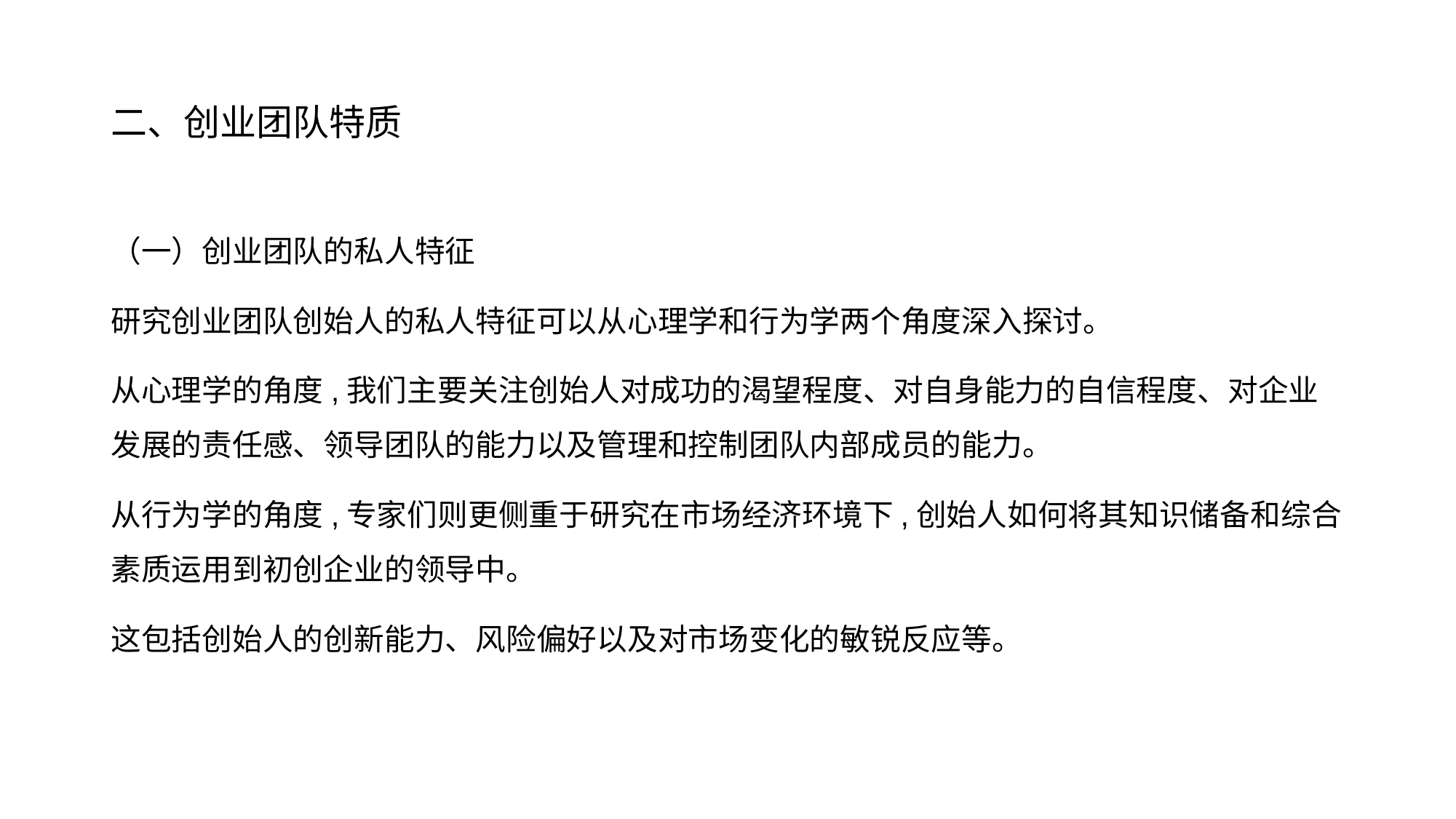

# 二、创业团队特质
（一）创业团队的私人特征
研究创业团队创始人的私人特征可以从心理学和行为学两个角度深入探讨。
从心理学的角度,我们主要关注创始人对成功的渴望程度、对自身能力的自信程度、对企业发展的责任感、领导团队的能力以及管理和控制团队内部成员的能力。
从行为学的角度,专家们则更侧重于研究在市场经济环境下,创始人如何将其知识储备和综合素质运用到初创企业的领导中。
这包括创始人的创新能力、风险偏好以及对市场变化的敏锐反应等。